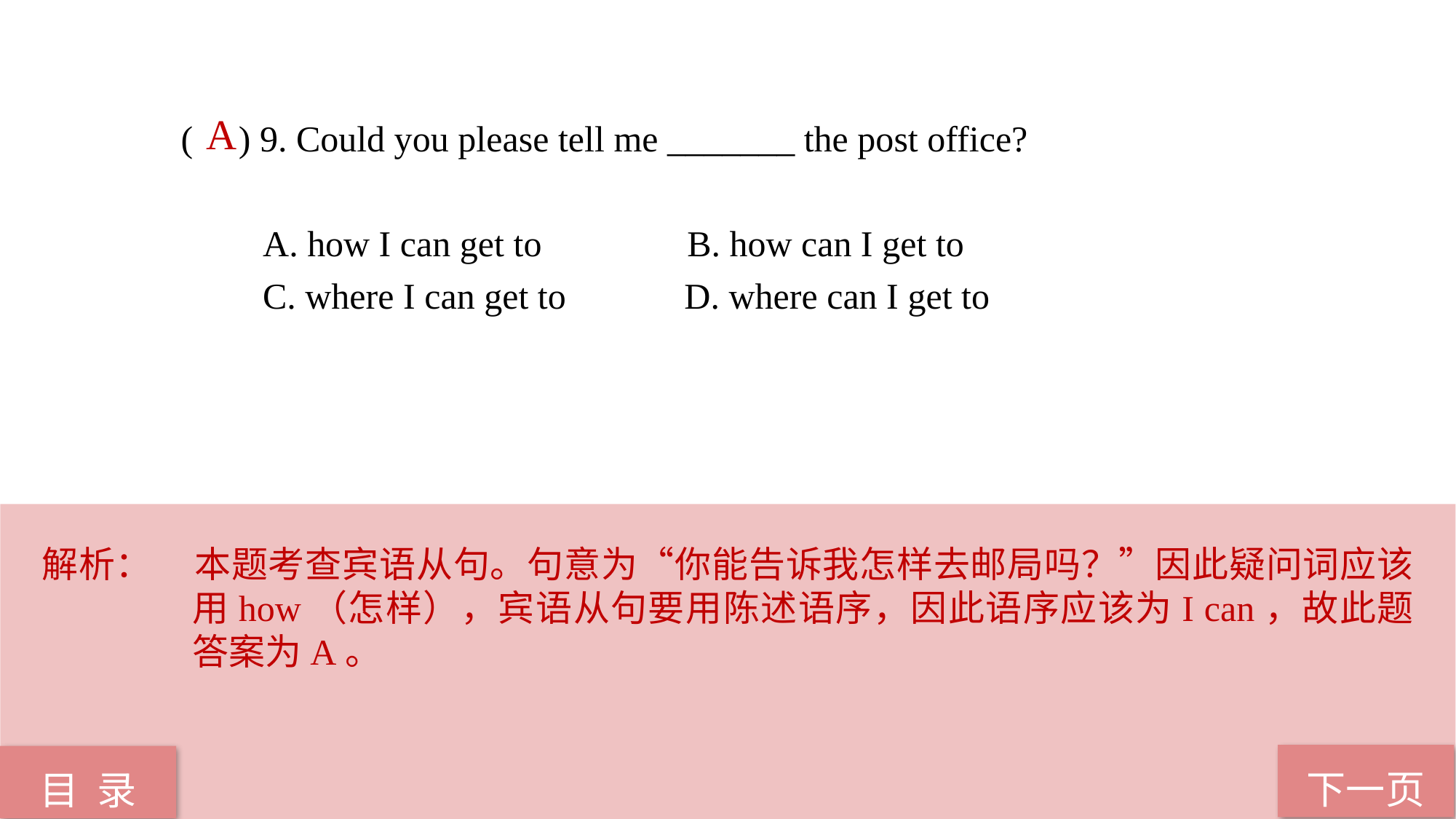

A
(     ) 9. Could you please tell me _______ the post office?

         A. how I can get to                B. how can I get to
         C. where I can get to             D. where can I get to
解析：	本题考查宾语从句。句意为“你能告诉我怎样去邮局吗？”因此疑问词应该用how（怎样），宾语从句要用陈述语序，因此语序应该为I can，故此题答案为A。